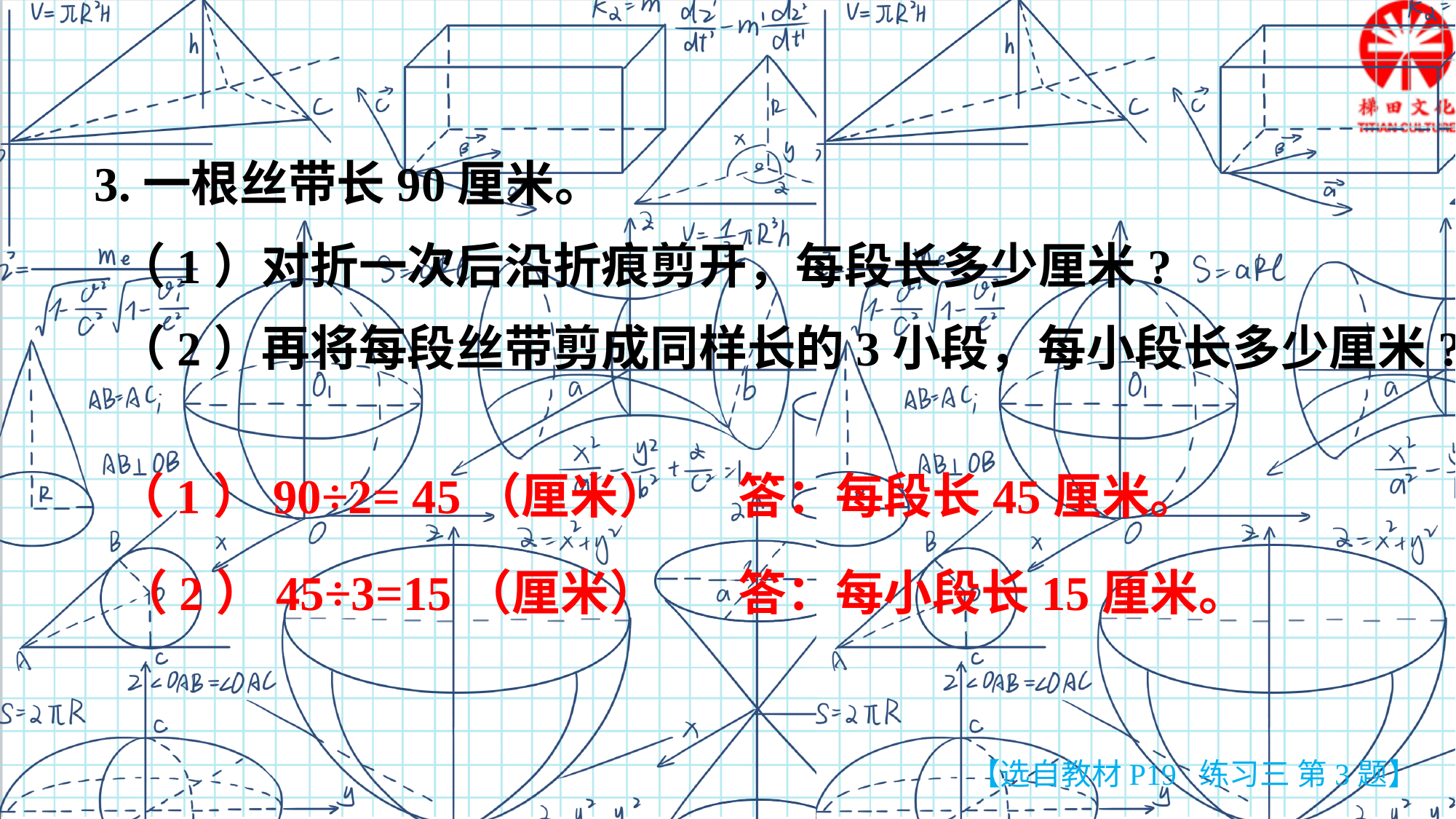

3.一根丝带长90厘米。
 （1）对折一次后沿折痕剪开，每段长多少厘米?
 （2）再将每段丝带剪成同样长的3小段，每小段长多少厘米?
（1）90÷2= 45（厘米）
答：每段长45厘米。
答：每小段长15厘米。
（2）45÷3=15（厘米）
【选自教材P19  练习三 第3题】